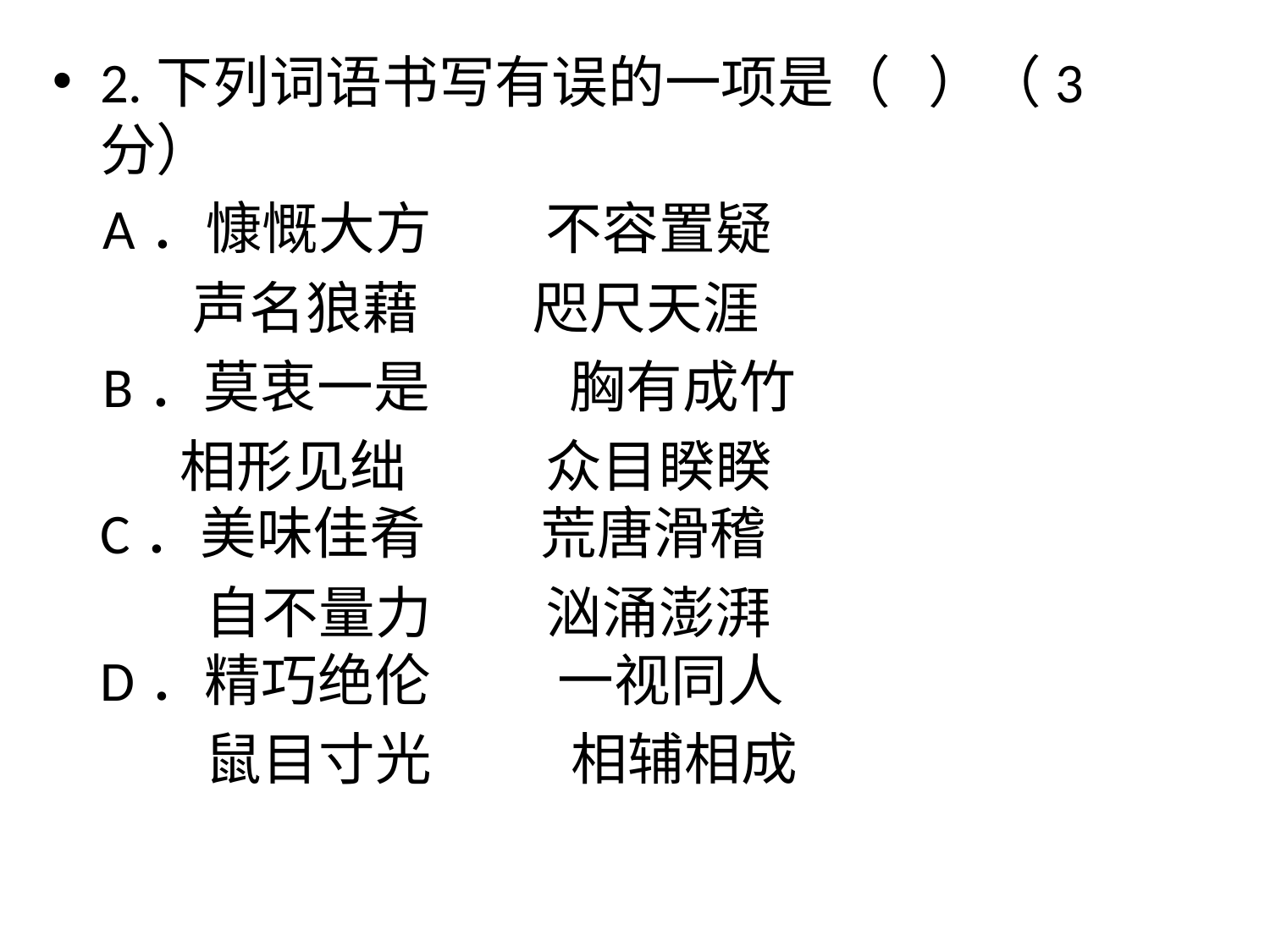

2.下列词语书写有误的一项是（   ）（3分）
    A．慷慨大方         不容置疑
          声名狼藉         咫尺天涯
    B．莫衷一是           胸有成竹
         相形见绌           众目睽睽
C．美味佳肴         荒唐滑稽
           自不量力         汹涌澎湃
D．精巧绝伦          一视同人
           鼠目寸光           相辅相成